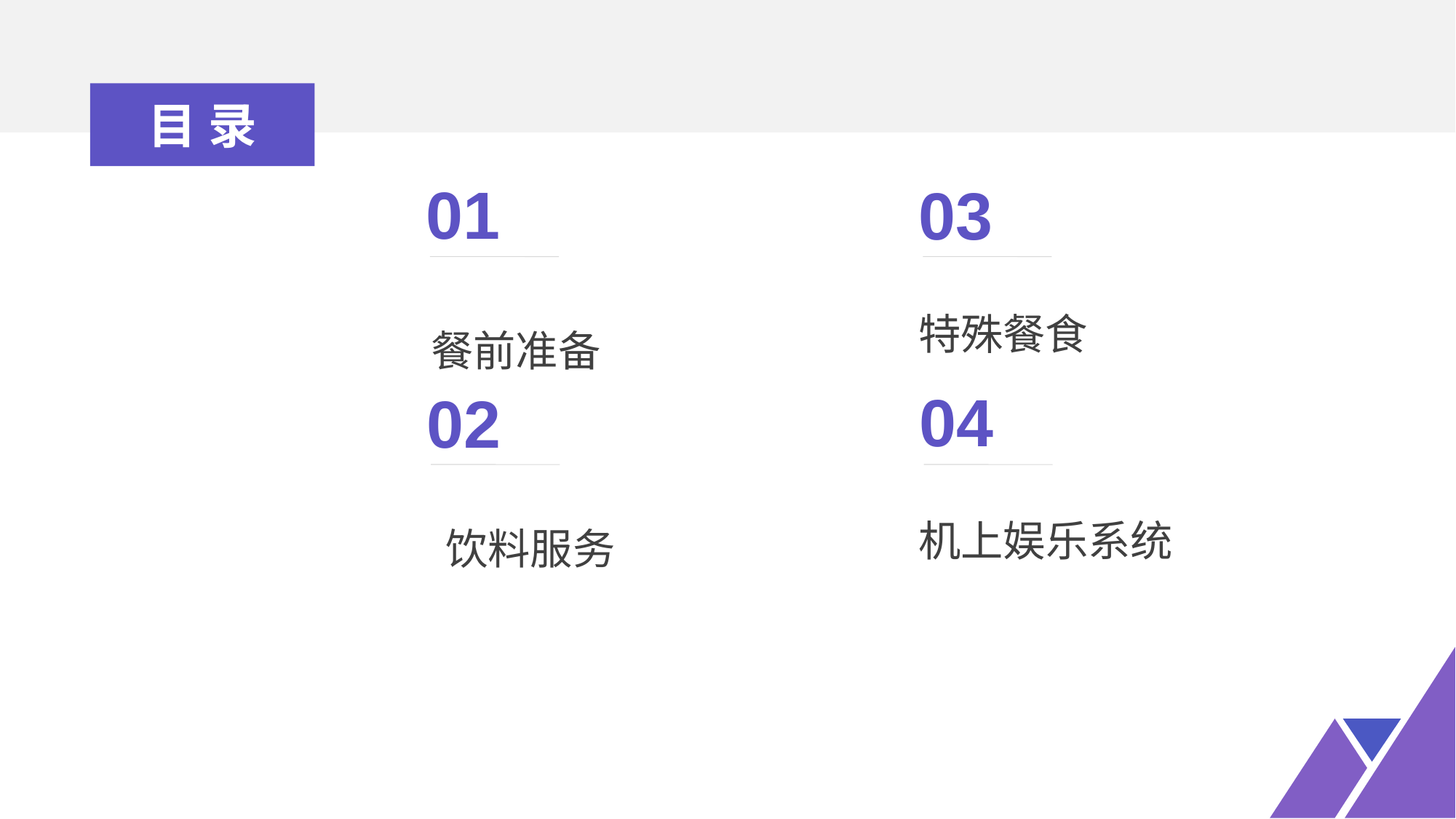

目录
01
03
特殊餐食
餐前准备
04
02
机上娱乐系统
 饮料服务